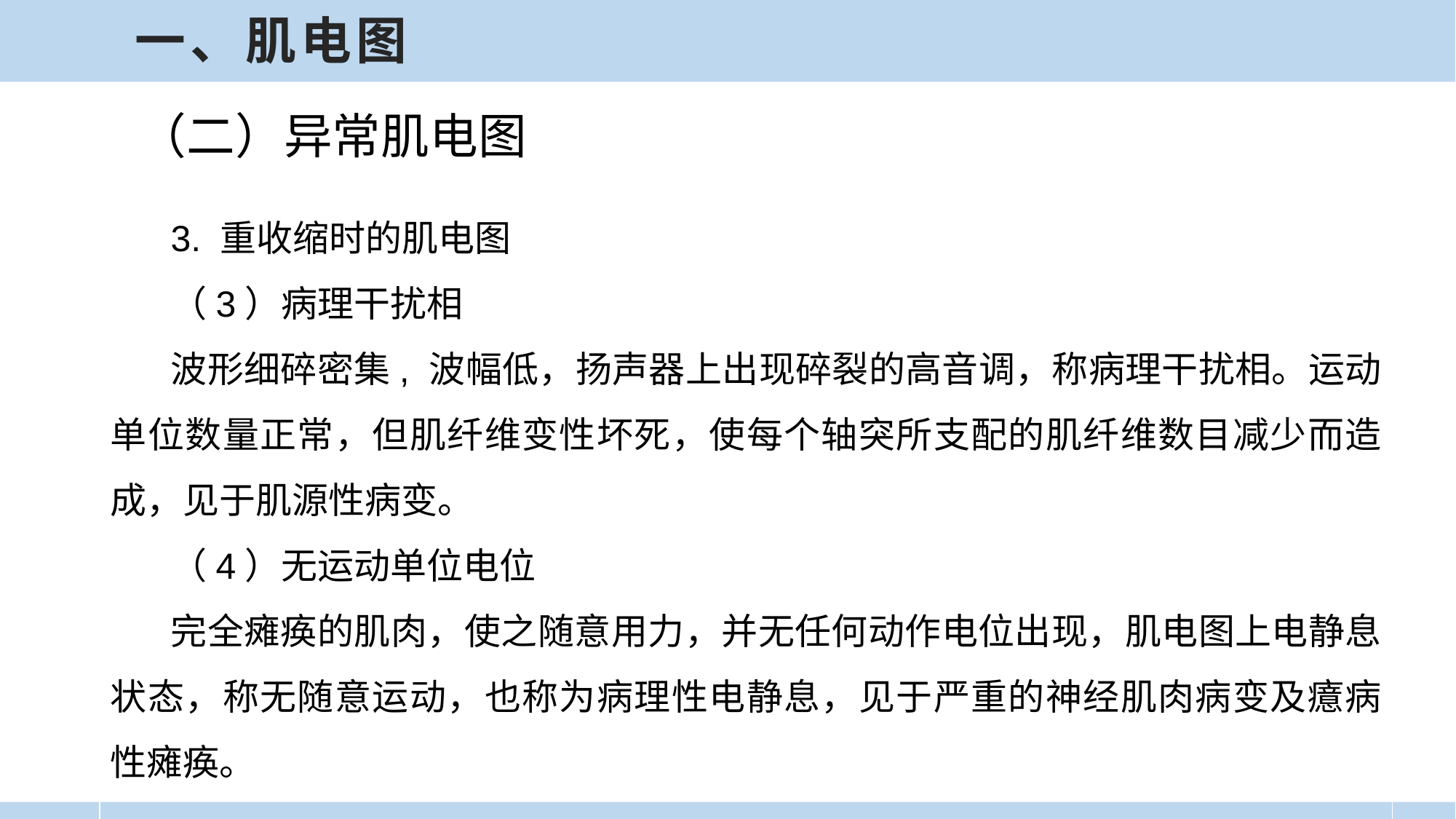

一、肌电图
（二）异常肌电图
3. 重收缩时的肌电图
（3）病理干扰相
波形细碎密集, 波幅低，扬声器上出现碎裂的高音调，称病理干扰相。运动单位数量正常，但肌纤维变性坏死，使每个轴突所支配的肌纤维数目减少而造成，见于肌源性病变。
（4）无运动单位电位
完全瘫痪的肌肉，使之随意用力，并无任何动作电位出现，肌电图上电静息状态，称无随意运动，也称为病理性电静息，见于严重的神经肌肉病变及癔病性瘫痪。